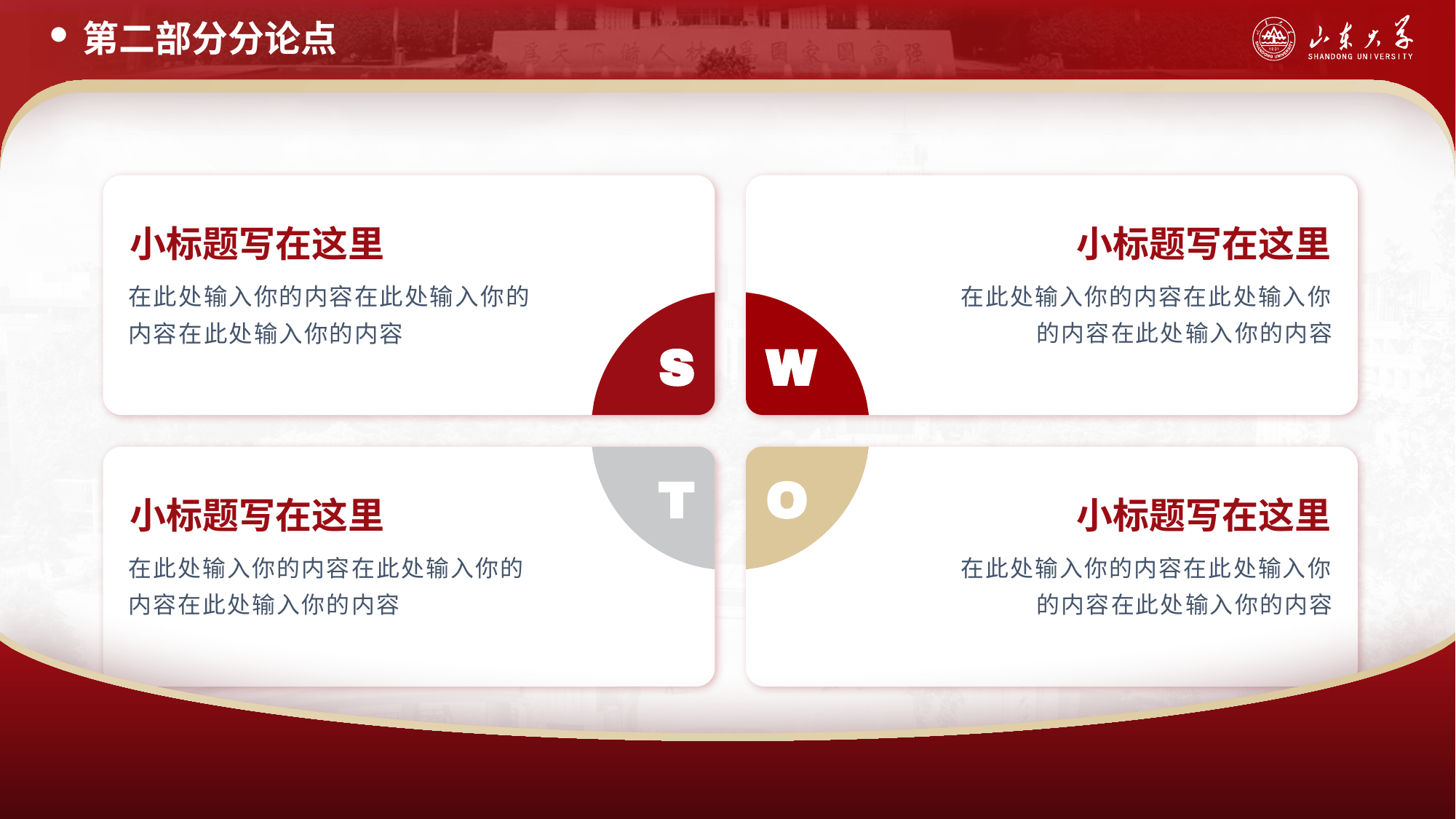

第二部分分论点

小标题写在这里
小标题写在这里
在此处输入你的内容在此处输入你的内容在此处输入你的内容
在此处输入你的内容在此处输入你的内容在此处输入你的内容

S

W

T

O
小标题写在这里
小标题写在这里
在此处输入你的内容在此处输入你的内容在此处输入你的内容
在此处输入你的内容在此处输入你的内容在此处输入你的内容